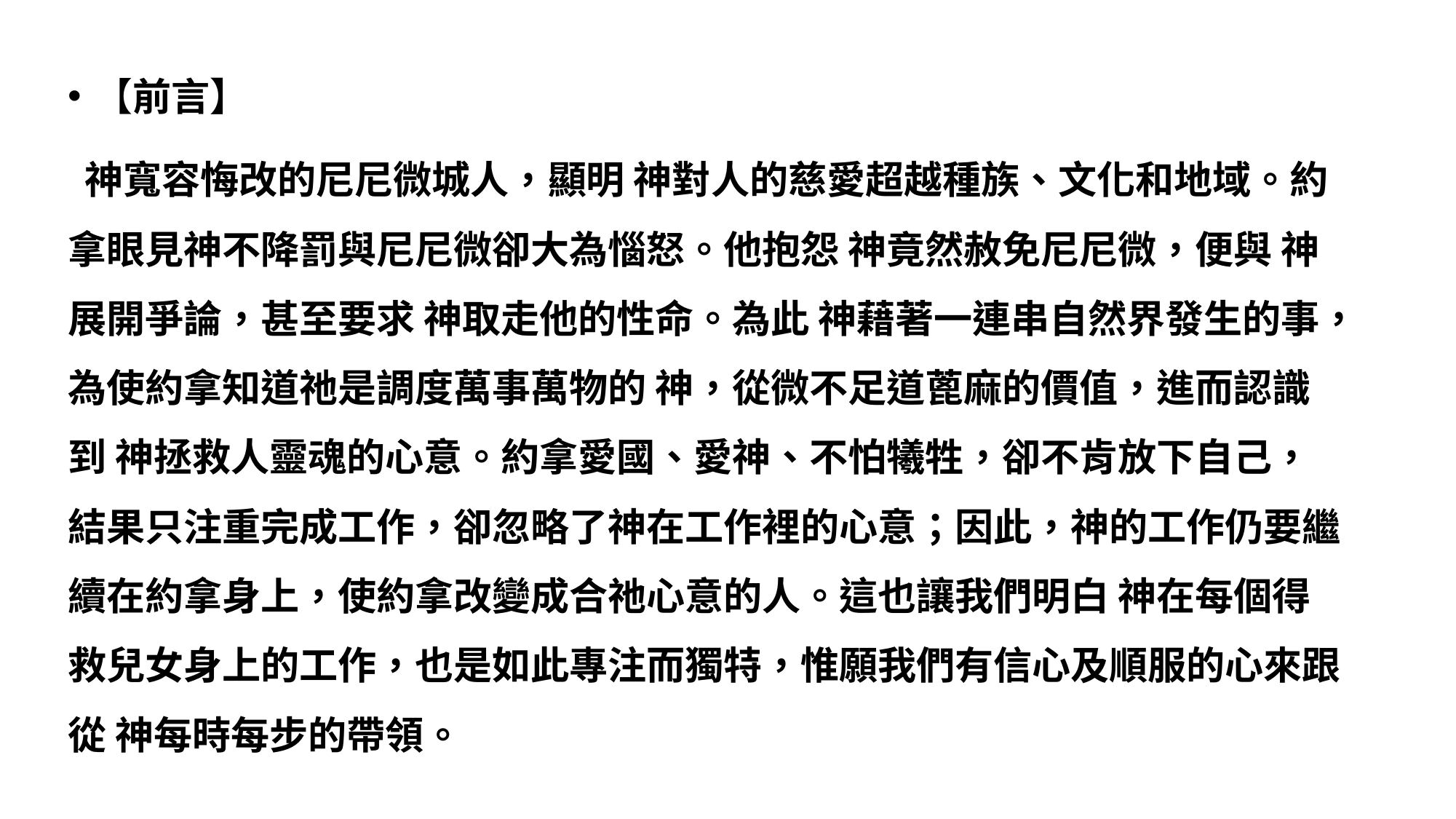

【前言】
 神寬容悔改的尼尼微城人，顯明 神對人的慈愛超越種族、文化和地域。約拿眼見神不降罰與尼尼微卻大為惱怒。他抱怨 神竟然赦免尼尼微，便與 神展開爭論，甚至要求 神取走他的性命。為此 神藉著一連串自然界發生的事，為使約拿知道祂是調度萬事萬物的 神，從微不足道蓖麻的價值，進而認識到 神拯救人靈魂的心意。約拿愛國、愛神、不怕犧牲，卻不肯放下自己，結果只注重完成工作，卻忽略了神在工作裡的心意；因此，神的工作仍要繼續在約拿身上，使約拿改變成合祂心意的人。這也讓我們明白 神在每個得救兒女身上的工作，也是如此專注而獨特，惟願我們有信心及順服的心來跟從 神每時每步的帶領。